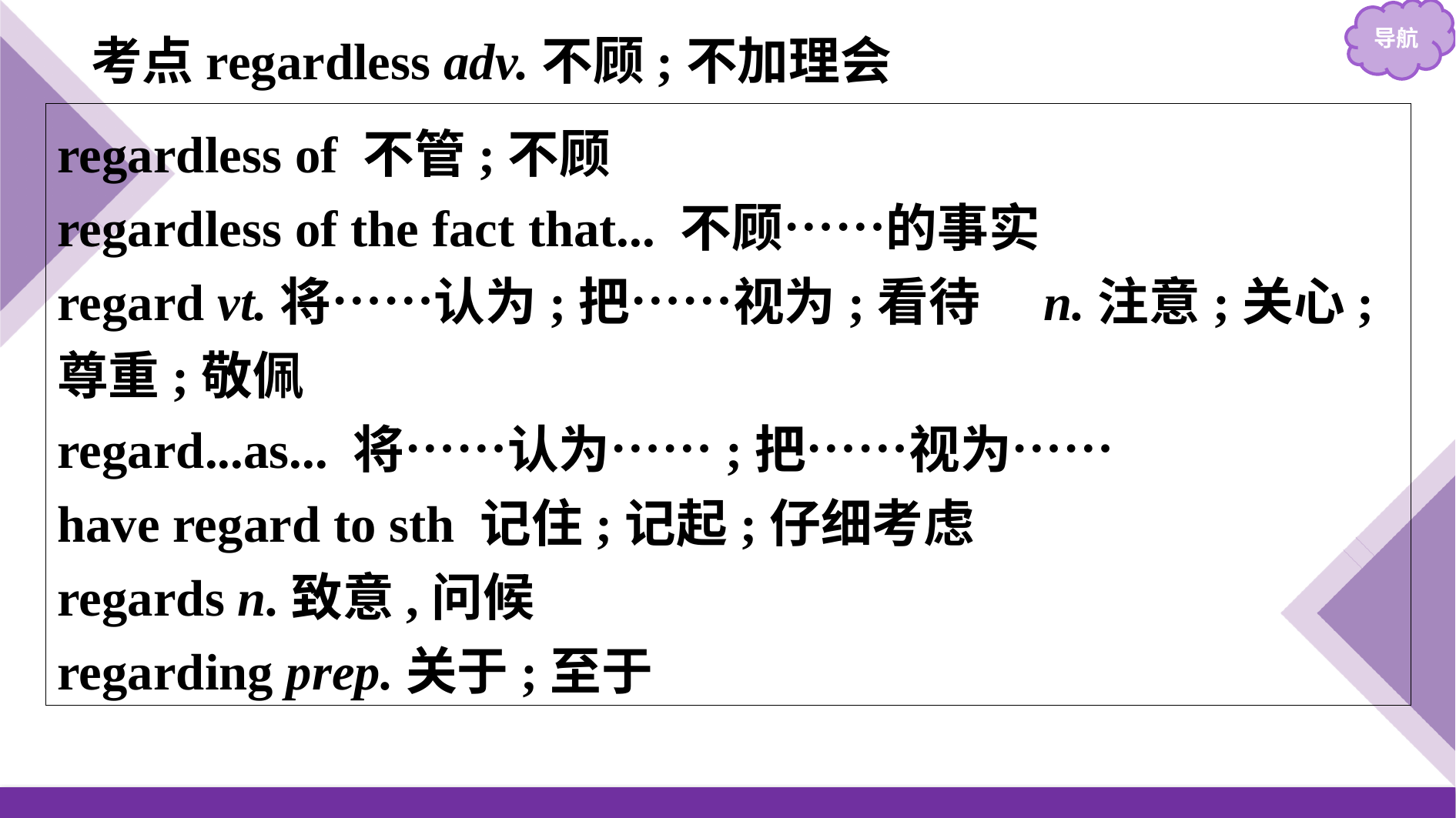

考点regardless adv.不顾;不加理会
regardless of 不管;不顾
regardless of the fact that... 不顾……的事实
regard vt.将……认为;把……视为;看待　n.注意;关心;尊重;敬佩
regard...as... 将……认为……;把……视为……
have regard to sth 记住;记起;仔细考虑
regards n.致意,问候
regarding prep.关于;至于